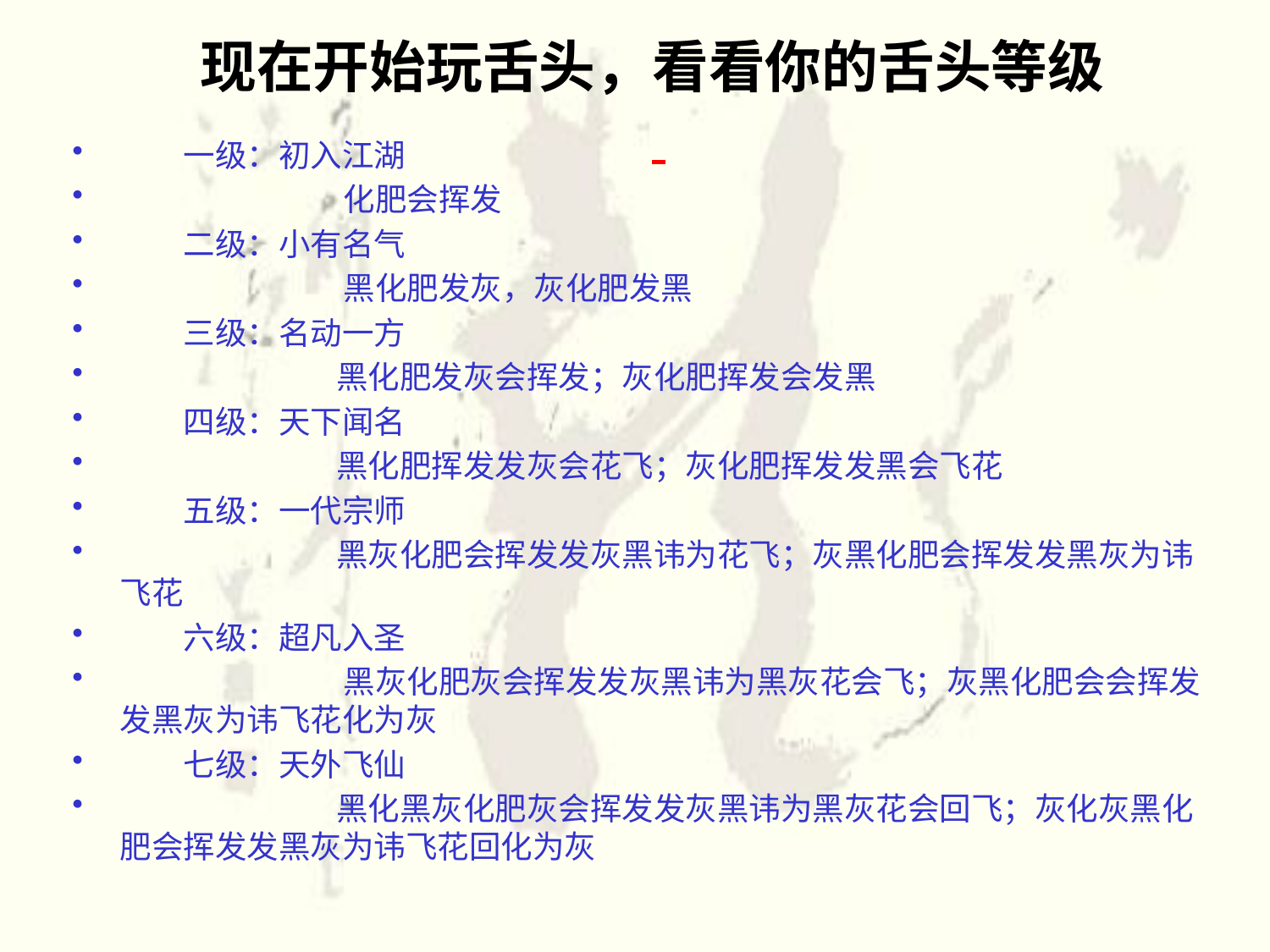

# 现在开始玩舌头，看看你的舌头等级
　　一级：初入江湖
                              化肥会挥发
　　二级：小有名气
                              黑化肥发灰，灰化肥发黑
　　三级：名动一方
                             黑化肥发灰会挥发；灰化肥挥发会发黑
　　四级：天下闻名
                             黑化肥挥发发灰会花飞；灰化肥挥发发黑会飞花
　　五级：一代宗师
                             黑灰化肥会挥发发灰黑讳为花飞；灰黑化肥会挥发发黑灰为讳飞花
　　六级：超凡入圣
                              黑灰化肥灰会挥发发灰黑讳为黑灰花会飞；灰黑化肥会会挥发发黑灰为讳飞花化为灰
　　七级：天外飞仙
                             黑化黑灰化肥灰会挥发发灰黑讳为黑灰花会回飞；灰化灰黑化肥会挥发发黑灰为讳飞花回化为灰